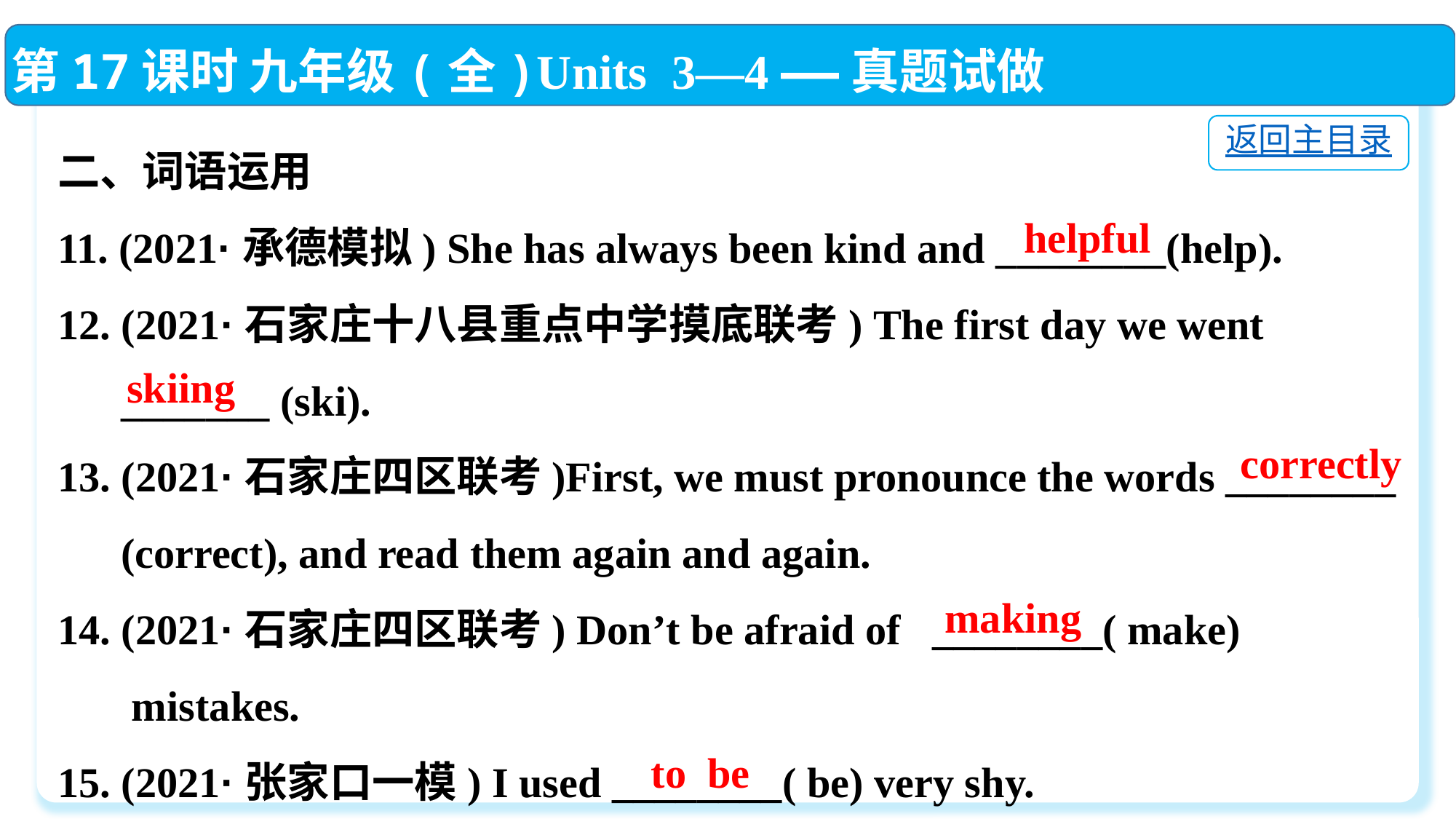

第17课时 九年级(全)Units  3—4 ——真题试做

二、词语运用
11. (2021·承德模拟) She has always been kind and ________(help).
12. (2021·石家庄十八县重点中学摸底联考) The first day we went
      _______ (ski).
13. (2021·石家庄四区联考)First, we must pronounce the words ________
      (correct), and read them again and again.
14. (2021·石家庄四区联考) Don’t be afraid of   ________( make)
       mistakes.
15. (2021·张家口一模) I used ________( be) very shy.
返回主目录
helpful
skiing
correctly
making
  to  be